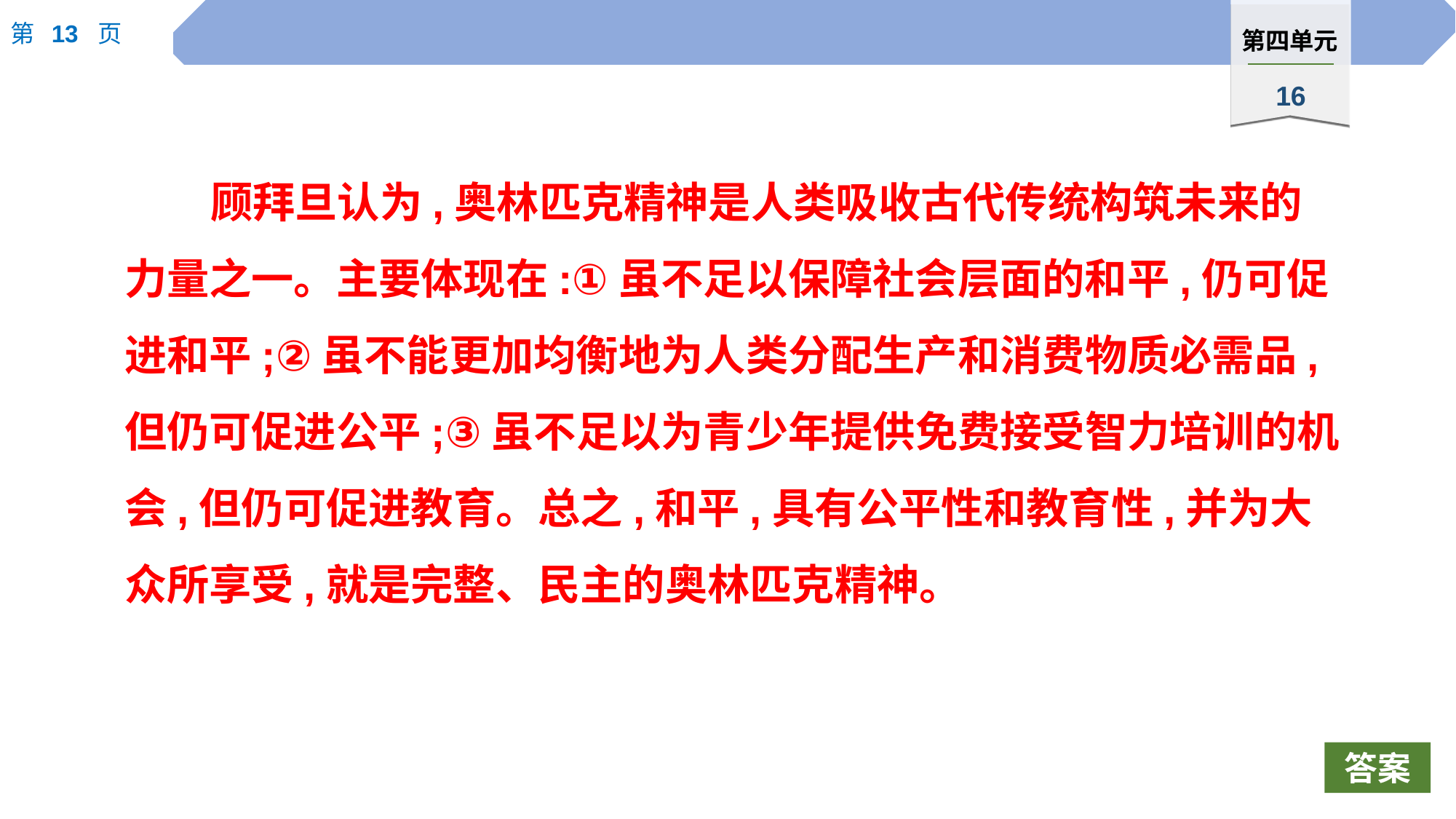

顾拜旦认为,奥林匹克精神是人类吸收古代传统构筑未来的力量之一。主要体现在:①虽不足以保障社会层面的和平,仍可促进和平;②虽不能更加均衡地为人类分配生产和消费物质必需品,但仍可促进公平;③虽不足以为青少年提供免费接受智力培训的机会,但仍可促进教育。总之,和平,具有公平性和教育性,并为大众所享受,就是完整、民主的奥林匹克精神。
答案